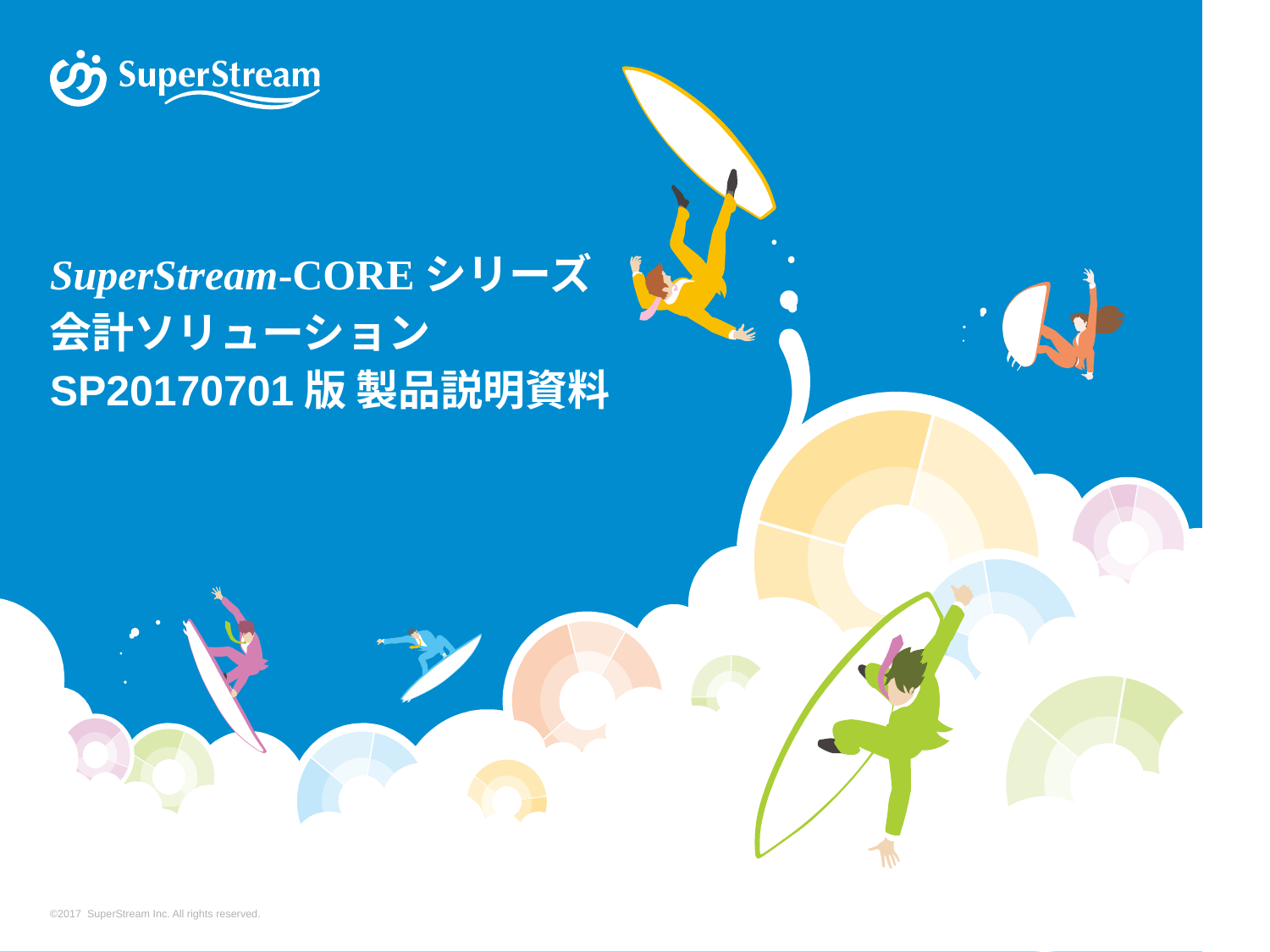

# SuperStream-COREシリーズ 会計ソリューション SP20170701版 製品説明資料
©2017  SuperStream Inc. All rights reserved.